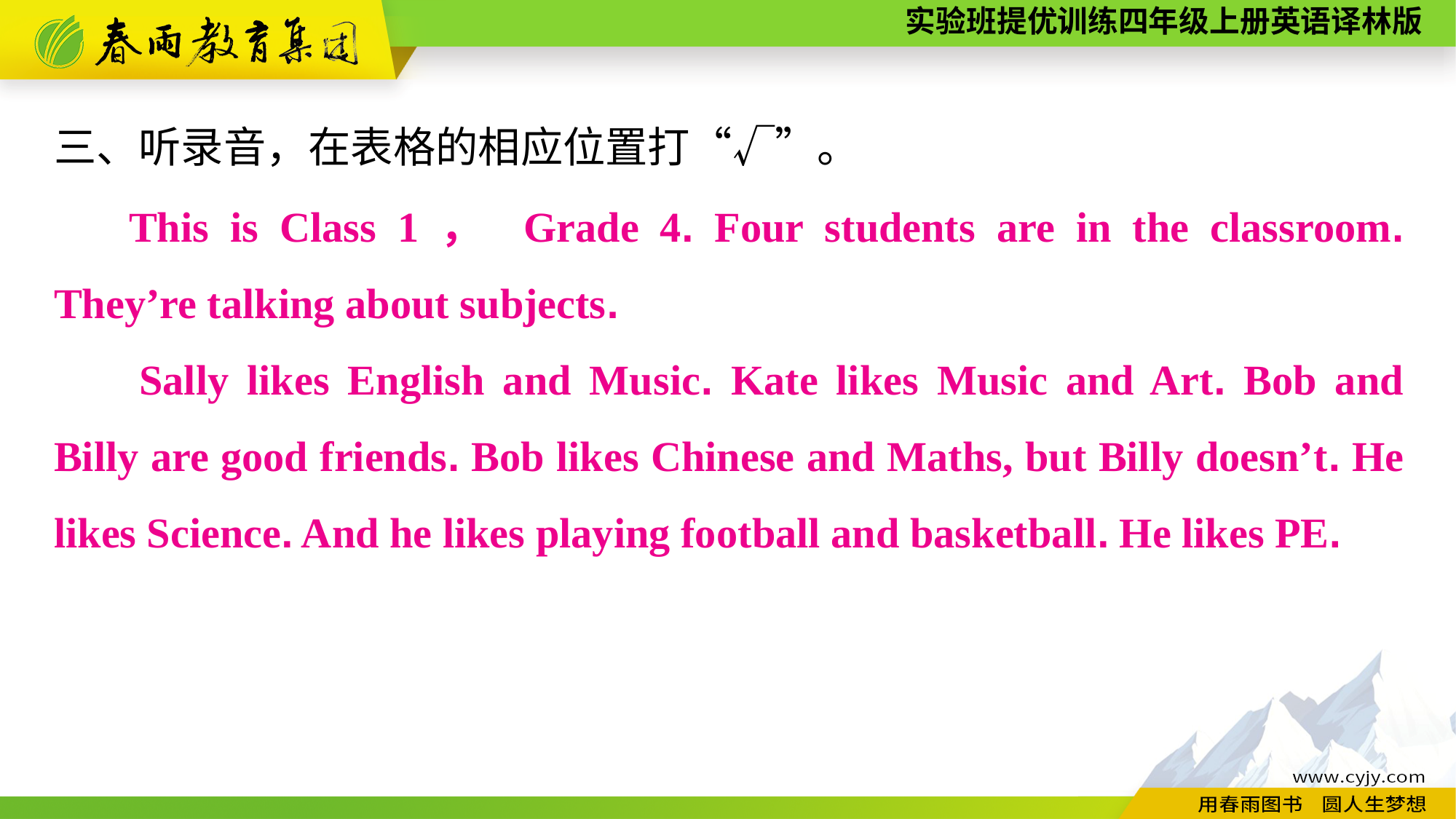

三、听录音，在表格的相应位置打“√”。
This is Class 1， Grade 4. Four students are in the classroom. They’re talking about subjects.
Sally likes English and Music. Kate likes Music and Art. Bob and Billy are good friends. Bob likes Chinese and Maths, but Billy doesn’t. He likes Science. And he likes playing football and basketball. He likes PE.